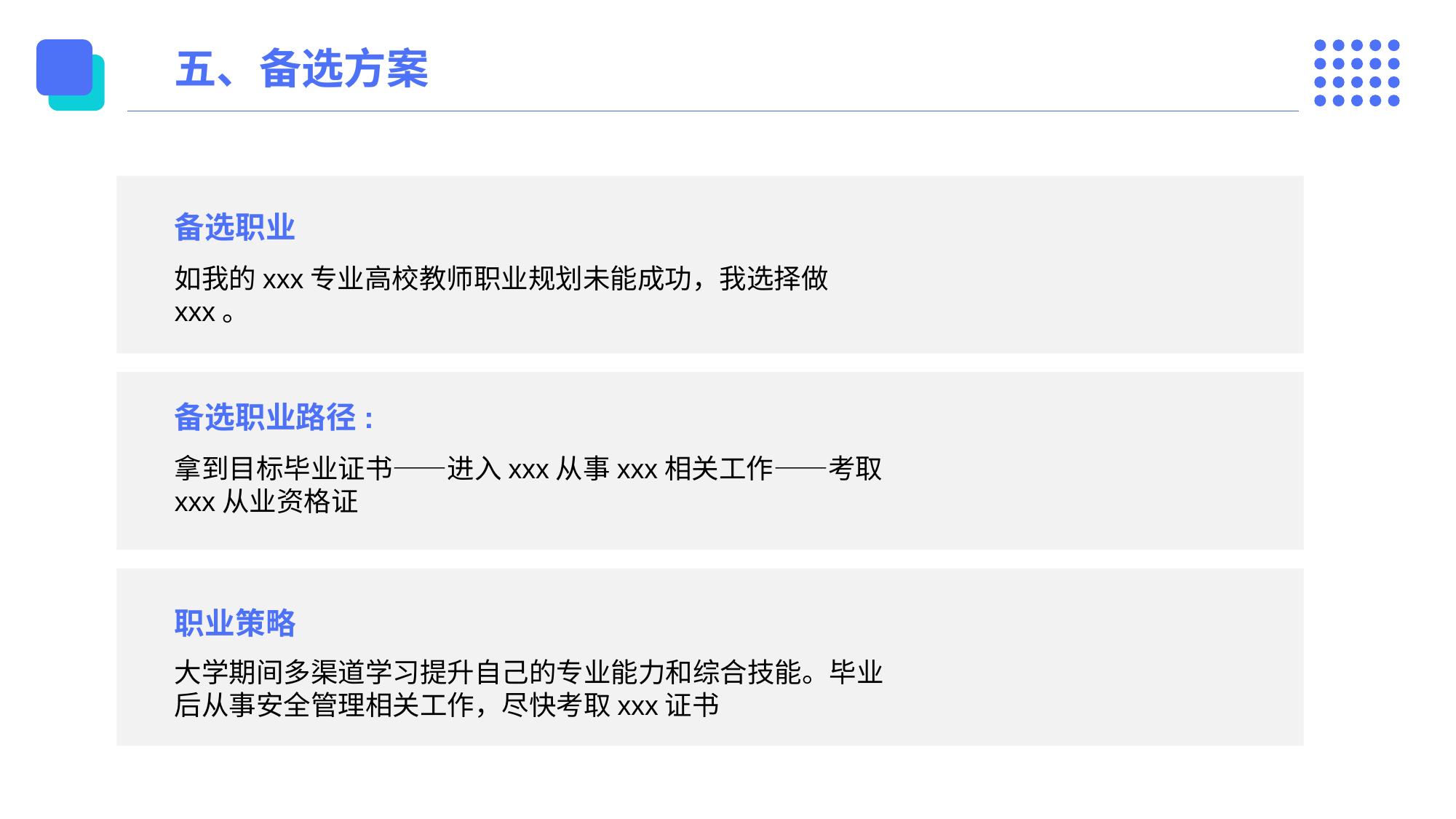

五、备选方案

备选职业
如我的xxx专业高校教师职业规划未能成功，我选择做xxx。

备选职业路径:
拿到目标毕业证书——进入xxx从事xxx相关工作——考取xxx从业资格证

职业策略
大学期间多渠道学习提升自己的专业能力和综合技能。毕业后从事安全管理相关工作，尽快考取xxx证书